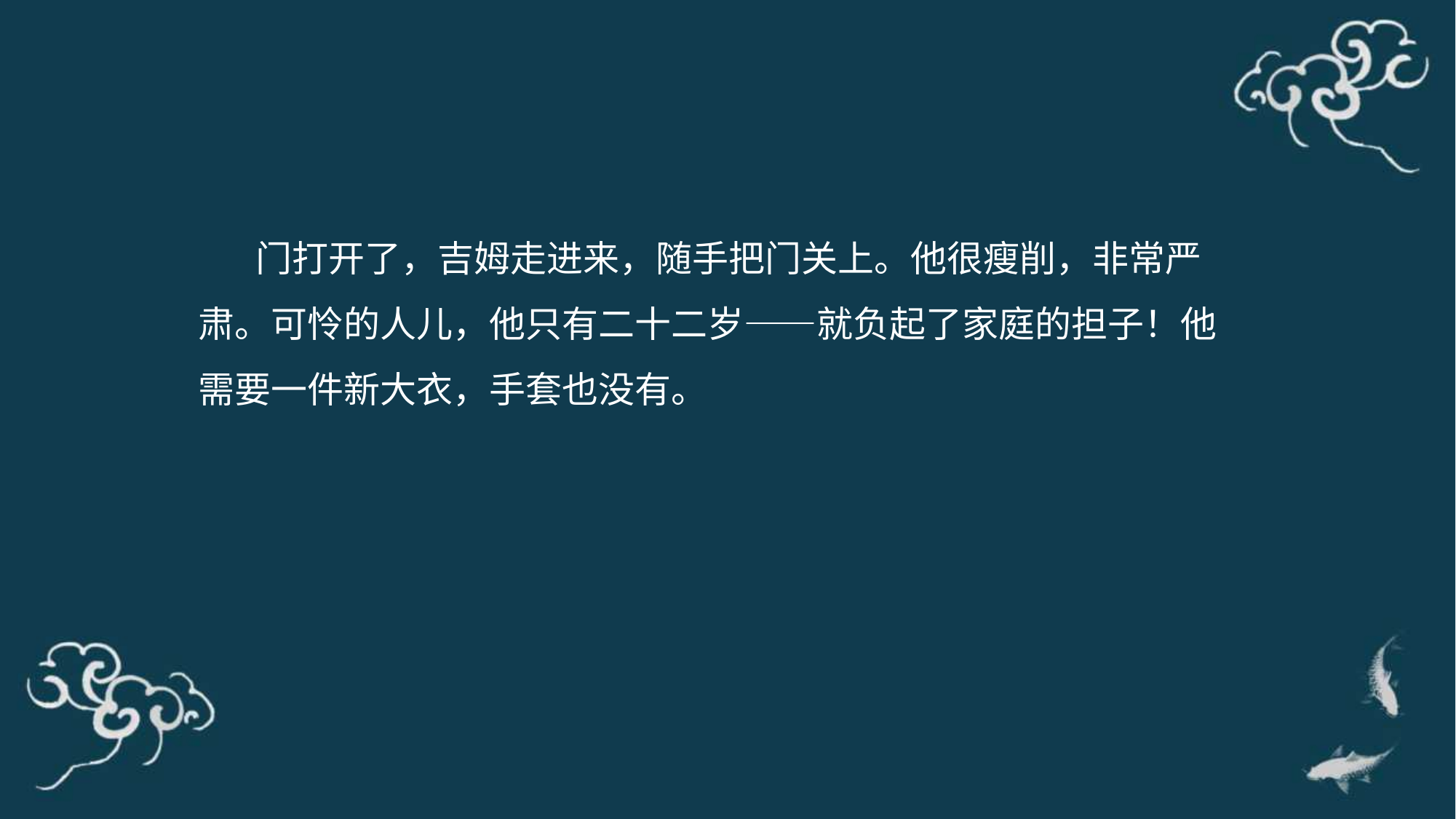

门打开了，吉姆走进来，随手把门关上。他很瘦削，非常严肃。可怜的人儿，他只有二十二岁——就负起了家庭的担子！他需要一件新大衣，手套也没有。